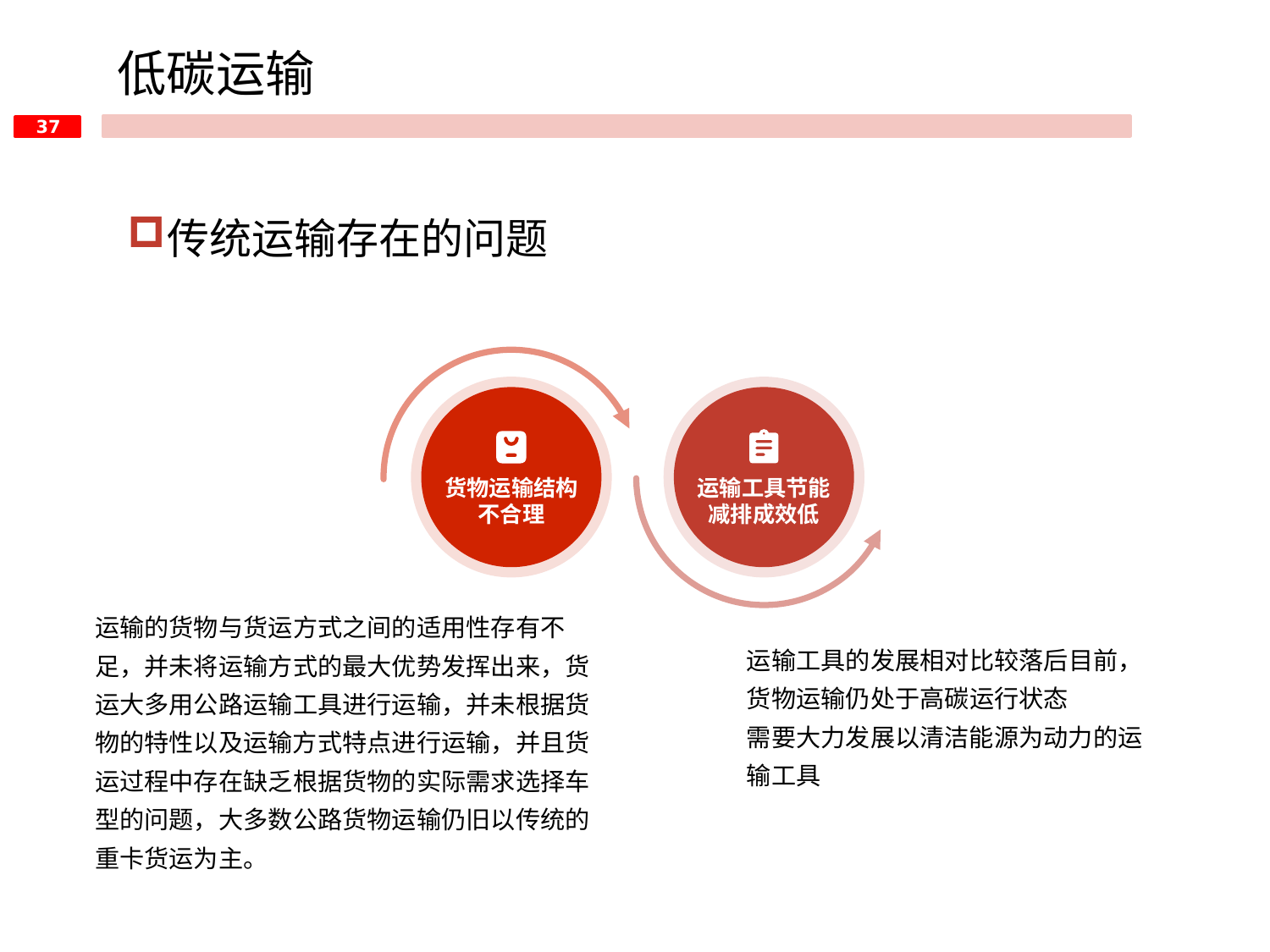

低碳运输
37
传统运输存在的问题

货物运输结构不合理
运输工具节能减排成效低
运输的货物与货运方式之间的适用性存有不足，并未将运输方式的最大优势发挥出来，货运大多用公路运输工具进行运输，并未根据货物的特性以及运输方式特点进行运输，并且货运过程中存在缺乏根据货物的实际需求选择车型的问题，大多数公路货物运输仍旧以传统的重卡货运为主。
运输工具的发展相对比较落后目前，货物运输仍处于高碳运行状态
需要大力发展以清洁能源为动力的运输工具